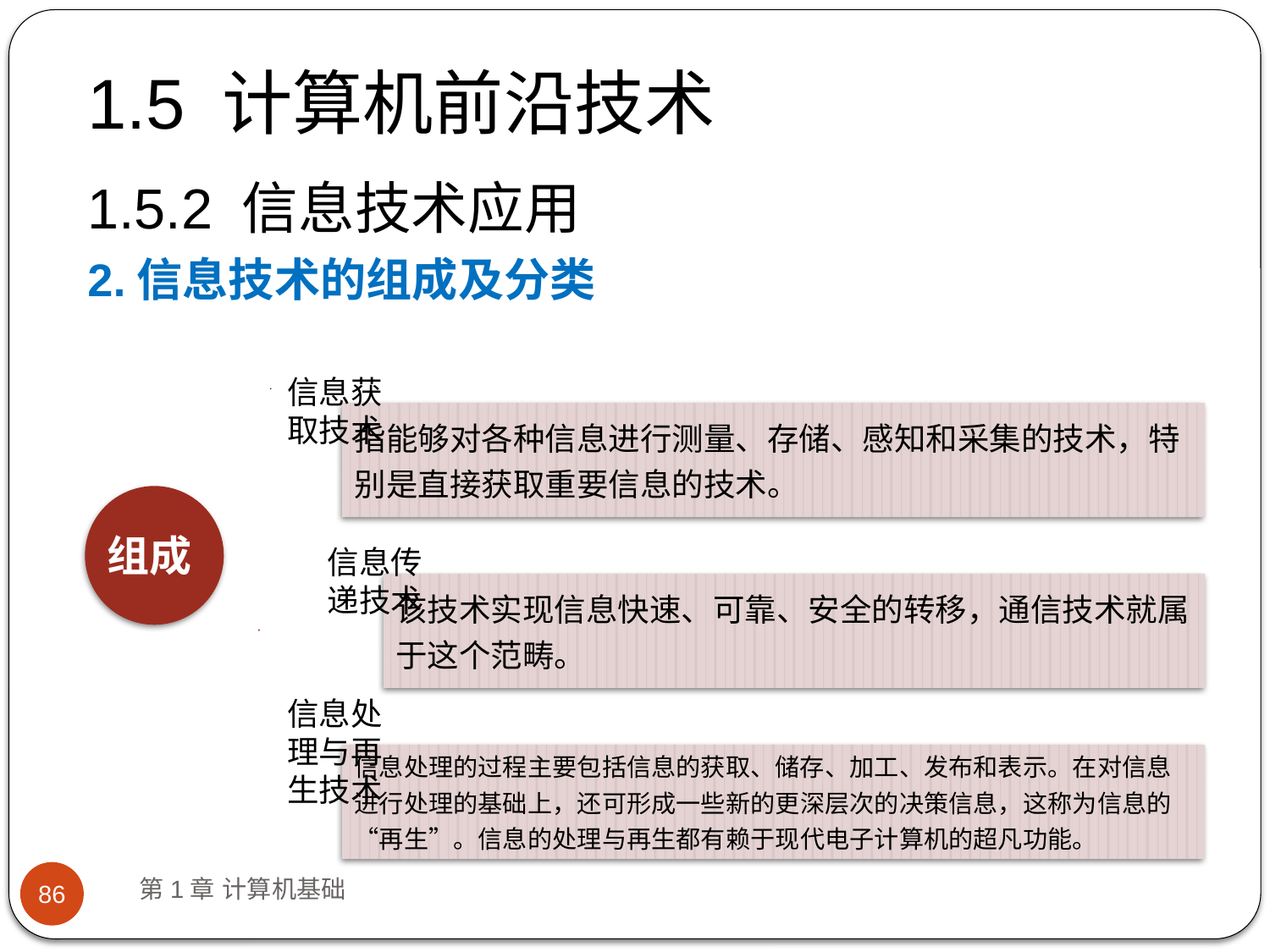

# 1.5 计算机前沿技术
1.5.2 信息技术应用
2.信息技术的组成及分类
指能够对各种信息进行测量、存储、感知和采集的技术，特别是直接获取重要信息的技术。
该技术实现信息快速、可靠、安全的转移，通信技术就属于这个范畴。
信息获
取技术

组成
信息传递技术
信息处理与再生技术
第1章 计算机基础
86